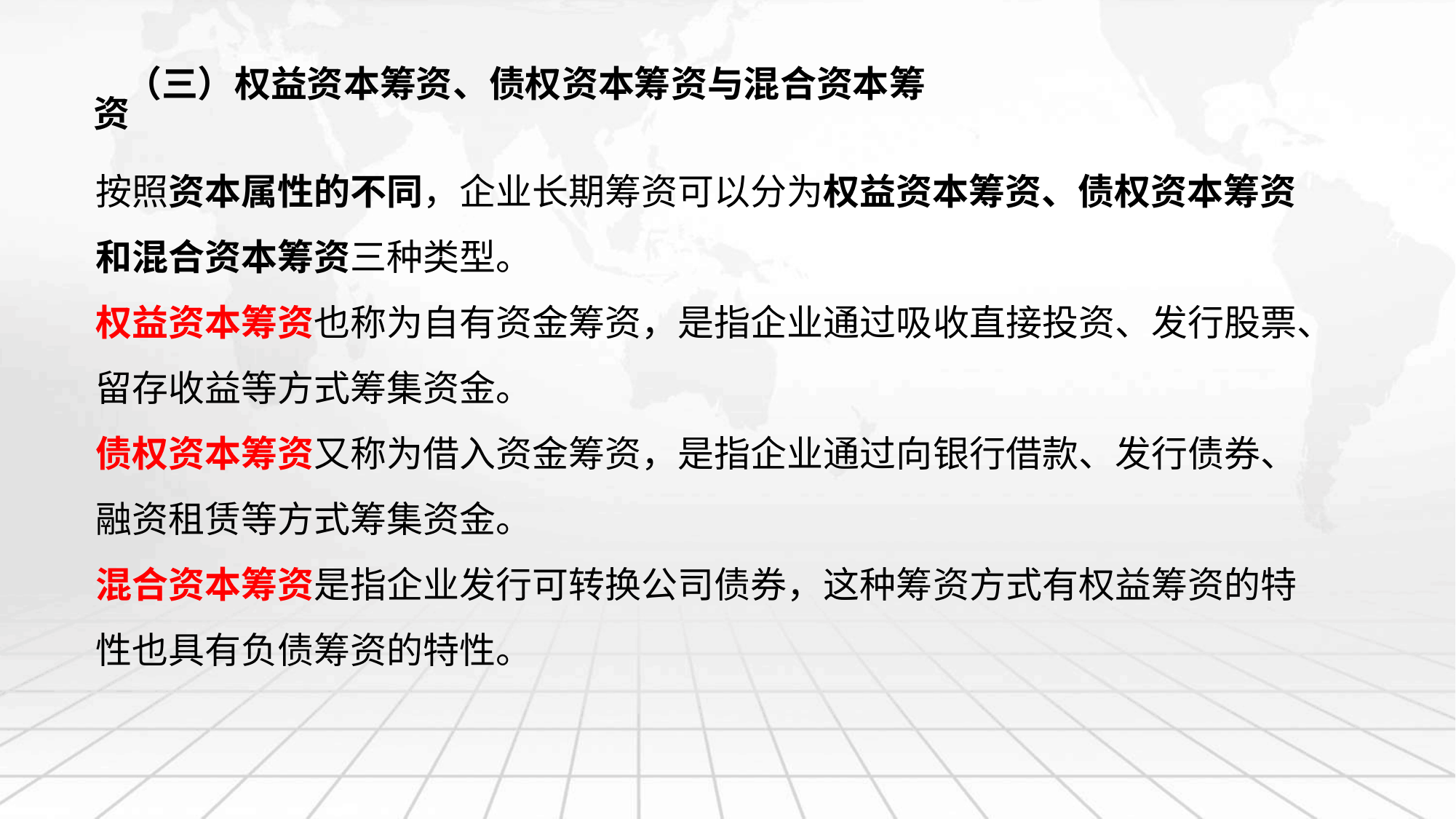

（三）权益资本筹资、债权资本筹资与混合资本筹资
按照资本属性的不同，企业长期筹资可以分为权益资本筹资、债权资本筹资和混合资本筹资三种类型。
权益资本筹资也称为自有资金筹资，是指企业通过吸收直接投资、发行股票、留存收益等方式筹集资金。
债权资本筹资又称为借入资金筹资，是指企业通过向银行借款、发行债券、融资租赁等方式筹集资金。
混合资本筹资是指企业发行可转换公司债券，这种筹资方式有权益筹资的特性也具有负债筹资的特性。